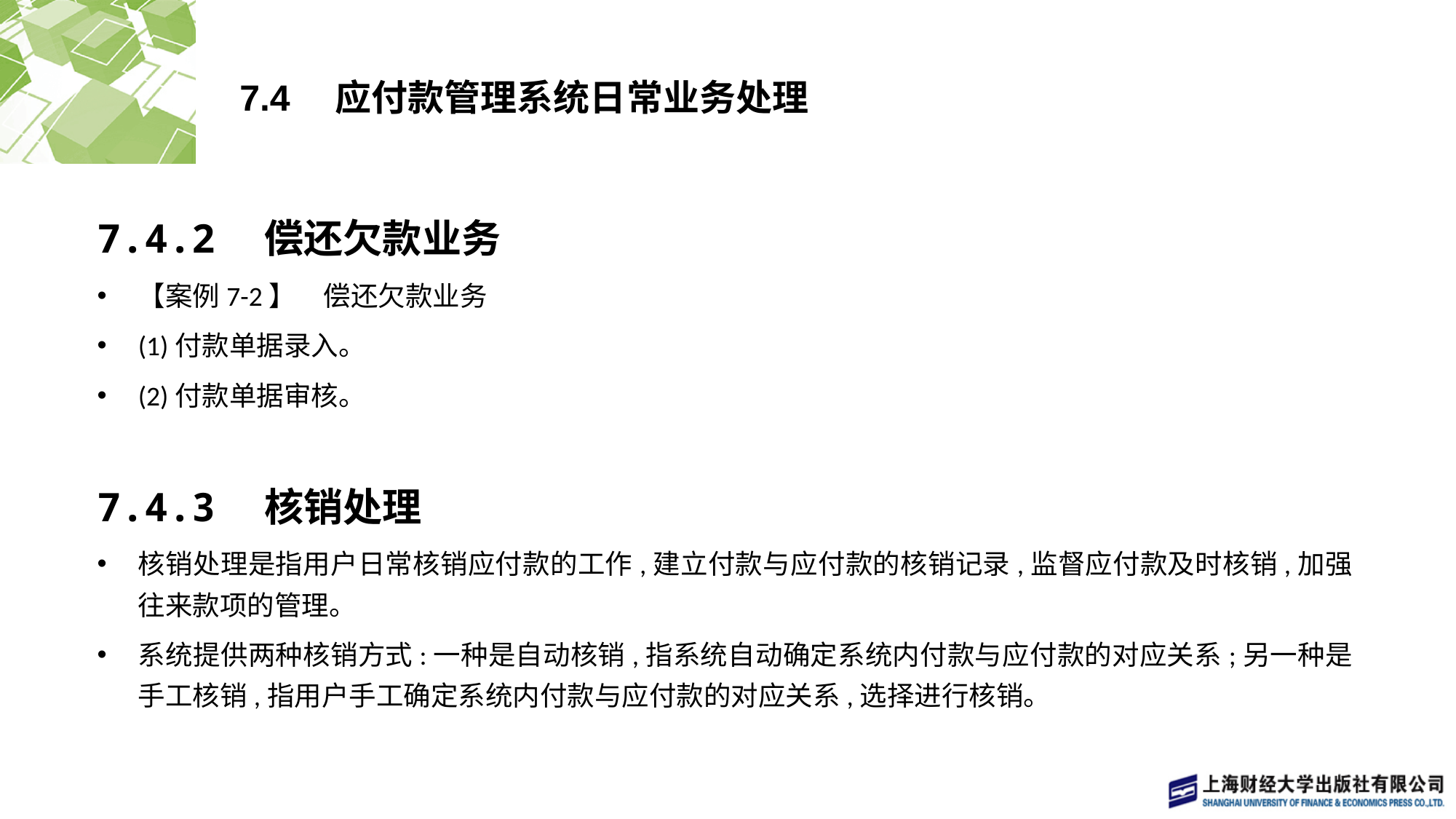

# 7.4　应付款管理系统日常业务处理
7.4.2　偿还欠款业务
【案例7-2】　偿还欠款业务
(1)付款单据录入。
(2)付款单据审核。

7.4.3　核销处理
核销处理是指用户日常核销应付款的工作,建立付款与应付款的核销记录,监督应付款及时核销,加强往来款项的管理。
系统提供两种核销方式:一种是自动核销,指系统自动确定系统内付款与应付款的对应关系;另一种是手工核销,指用户手工确定系统内付款与应付款的对应关系,选择进行核销。